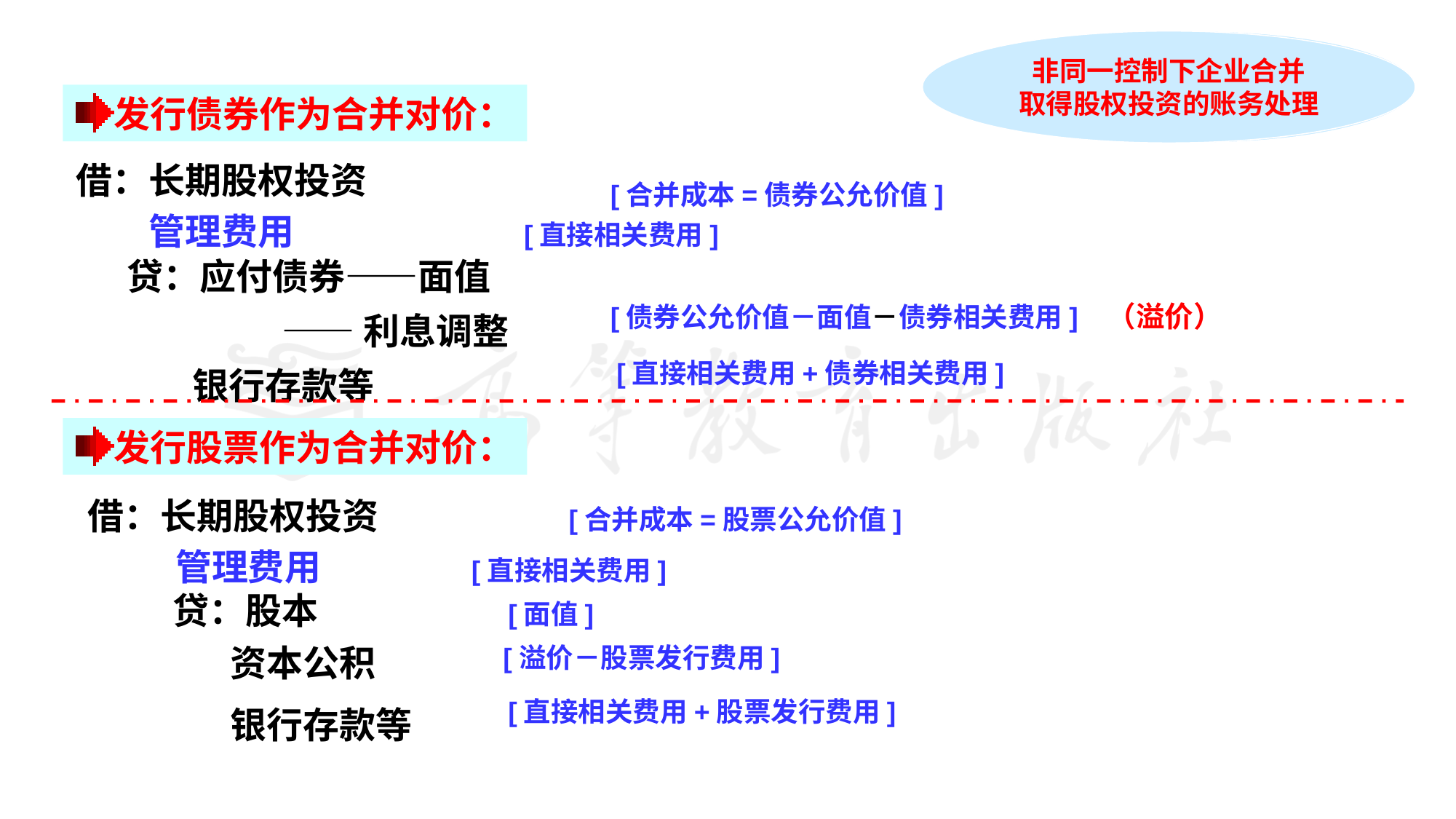

非同一控制下企业合并
取得股权投资的账务处理
非同一控制下
控股合并的会计处理
发行债券作为合并对价：
借：长期股权投资
[合并成本=债券公允价值]
管理费用                       [直接相关费用]
 贷：应付债券——面值
                     ——利息调整
         银行存款等

[债券公允价值－面值－债券相关费用]  （溢价）
[直接相关费用+债券相关费用]

发行股票作为合并对价：
借：长期股权投资
[合并成本=股票公允价值]
管理费用              [直接相关费用]
 贷：股本
        资本公积
        银行存款等
[面值]
[溢价－股票发行费用]
[直接相关费用+股票发行费用]